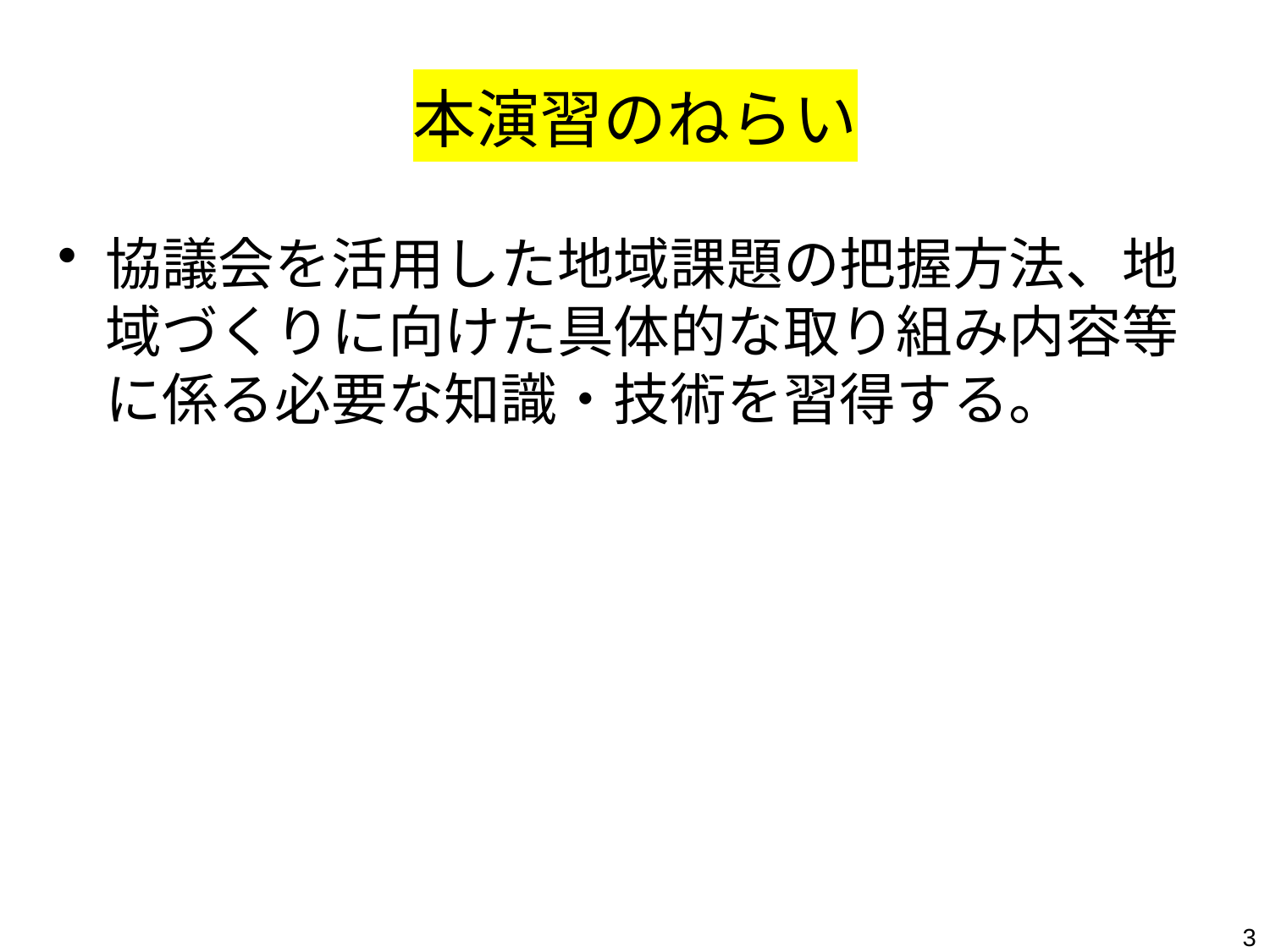

# 本演習のねらい
協議会を活用した地域課題の把握方法、地域づくりに向けた具体的な取り組み内容等に係る必要な知識・技術を習得する。
3